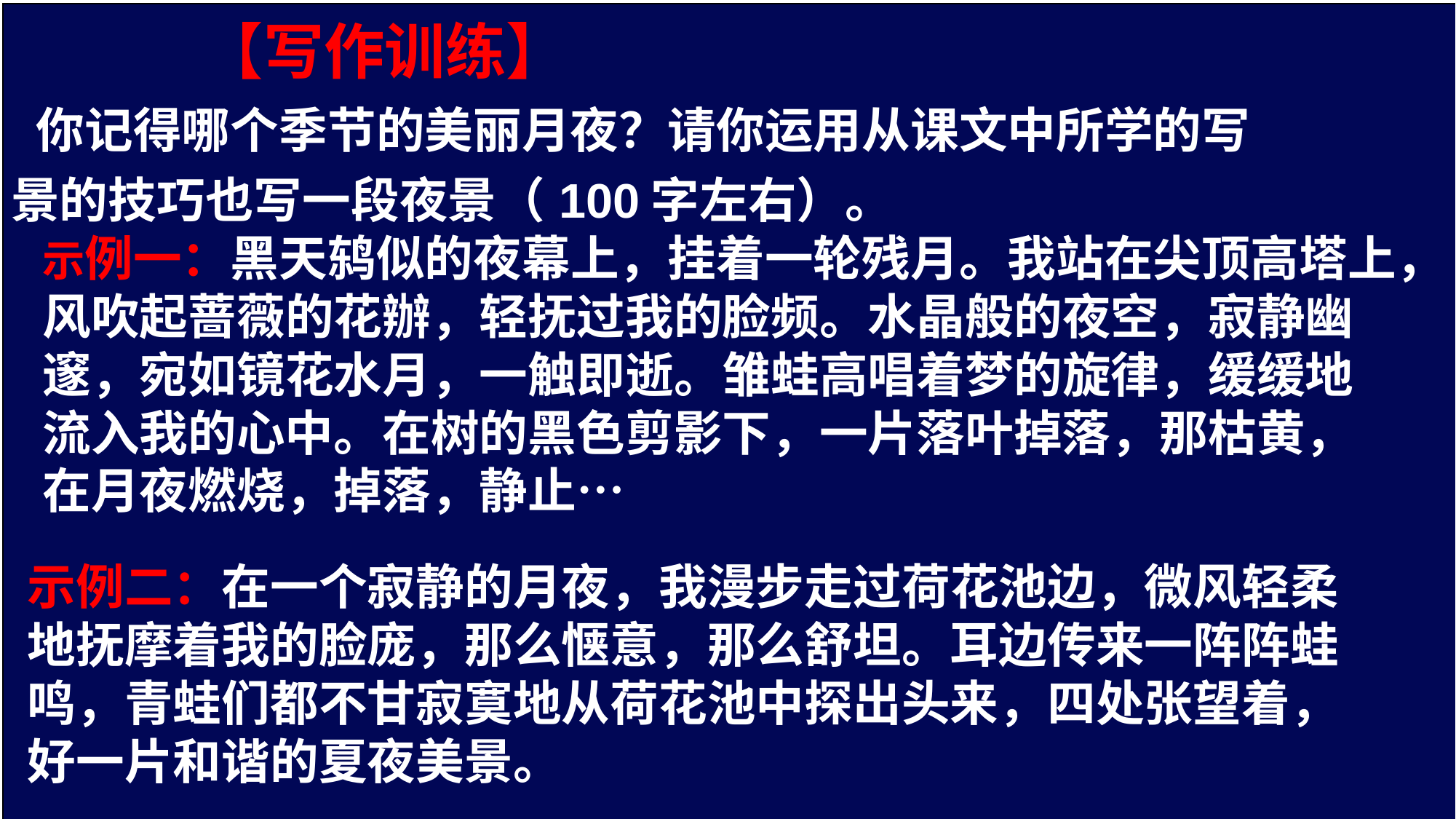

| 【写作训练】 你记得哪个季节的美丽月夜？请你运用从课文中所学的写 景的技巧也写一段夜景（100字左右）。 |
| --- |
示例一：黑天鸫似的夜幕上，挂着一轮残月。我站在尖顶高塔上，风吹起蔷薇的花辦，轻抚过我的脸频。水晶般的夜空，寂静幽邃，宛如镜花水月，一触即逝。雏蛙高唱着梦的旋律，缓缓地流入我的心中。在树的黑色剪影下，一片落叶掉落，那枯黄，在月夜燃烧，掉落，静止…
示例二：在一个寂静的月夜，我漫步走过荷花池边，微风轻柔地抚摩着我的脸庞，那么惬意，那么舒坦。耳边传来一阵阵蛙鸣，青蛙们都不甘寂寞地从荷花池中探出头来，四处张望着，好一片和谐的夏夜美景。